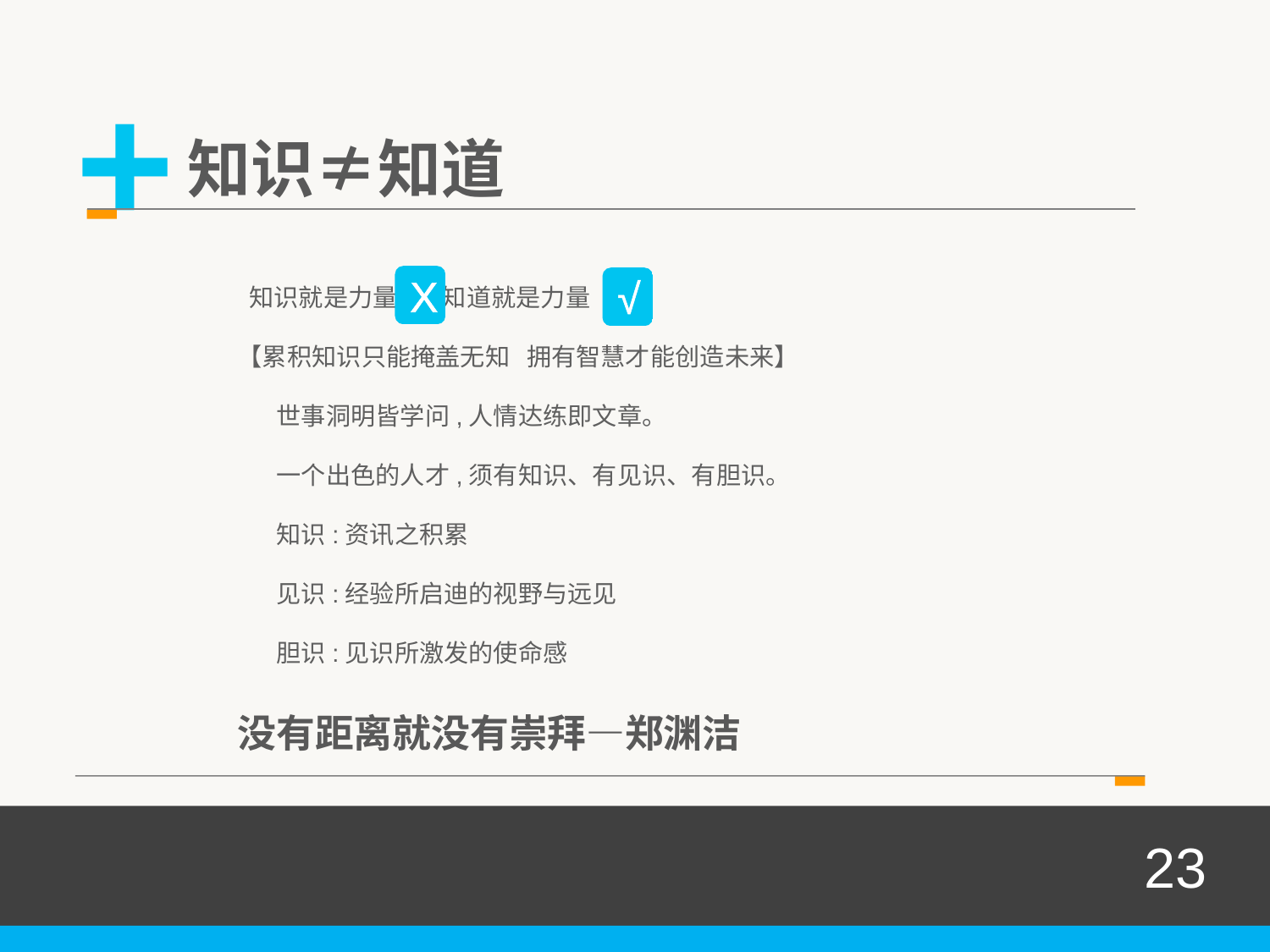

+
知识≠知道

 知识就是力量        知道就是力量
【累积知识只能掩盖无知   拥有智慧才能创造未来】
      世事洞明皆学问,人情达练即文章。
      一个出色的人才,须有知识、有见识、有胆识。
      知识:资讯之积累
      见识:经验所启迪的视野与远见
      胆识:见识所激发的使命感
X
√
没有距离就没有崇拜—郑渊洁

23